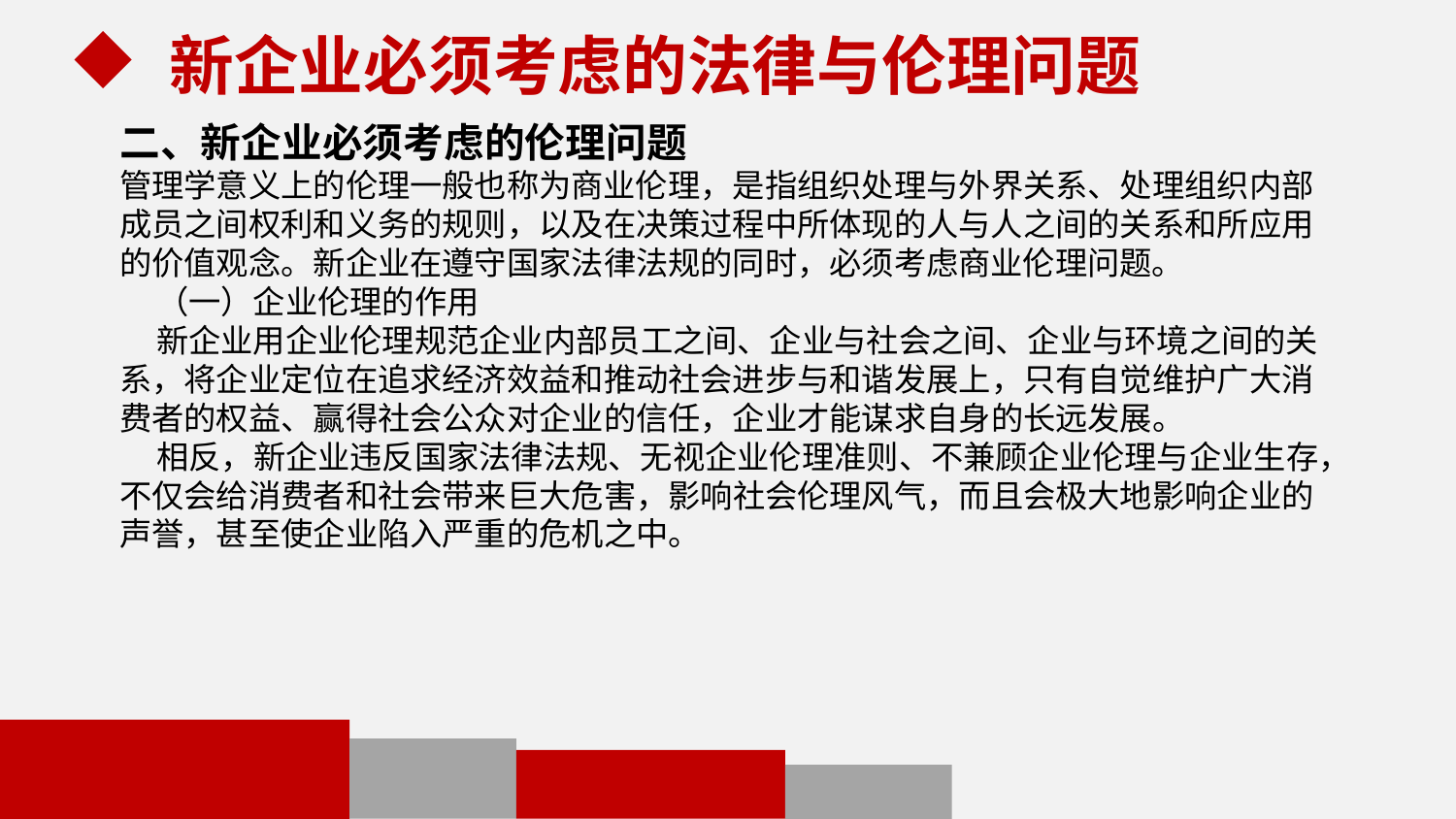

新企业必须考虑的法律与伦理问题
二、新企业必须考虑的伦理问题
管理学意义上的伦理一般也称为商业伦理，是指组织处理与外界关系、处理组织内部成员之间权利和义务的规则，以及在决策过程中所体现的人与人之间的关系和所应用的价值观念。新企业在遵守国家法律法规的同时，必须考虑商业伦理问题。
    （一）企业伦理的作用
    新企业用企业伦理规范企业内部员工之间、企业与社会之间、企业与环境之间的关系，将企业定位在追求经济效益和推动社会进步与和谐发展上，只有自觉维护广大消费者的权益、赢得社会公众对企业的信任，企业才能谋求自身的长远发展。
    相反，新企业违反国家法律法规、无视企业伦理准则、不兼顾企业伦理与企业生存，不仅会给消费者和社会带来巨大危害，影响社会伦理风气，而且会极大地影响企业的声誉，甚至使企业陷入严重的危机之中。